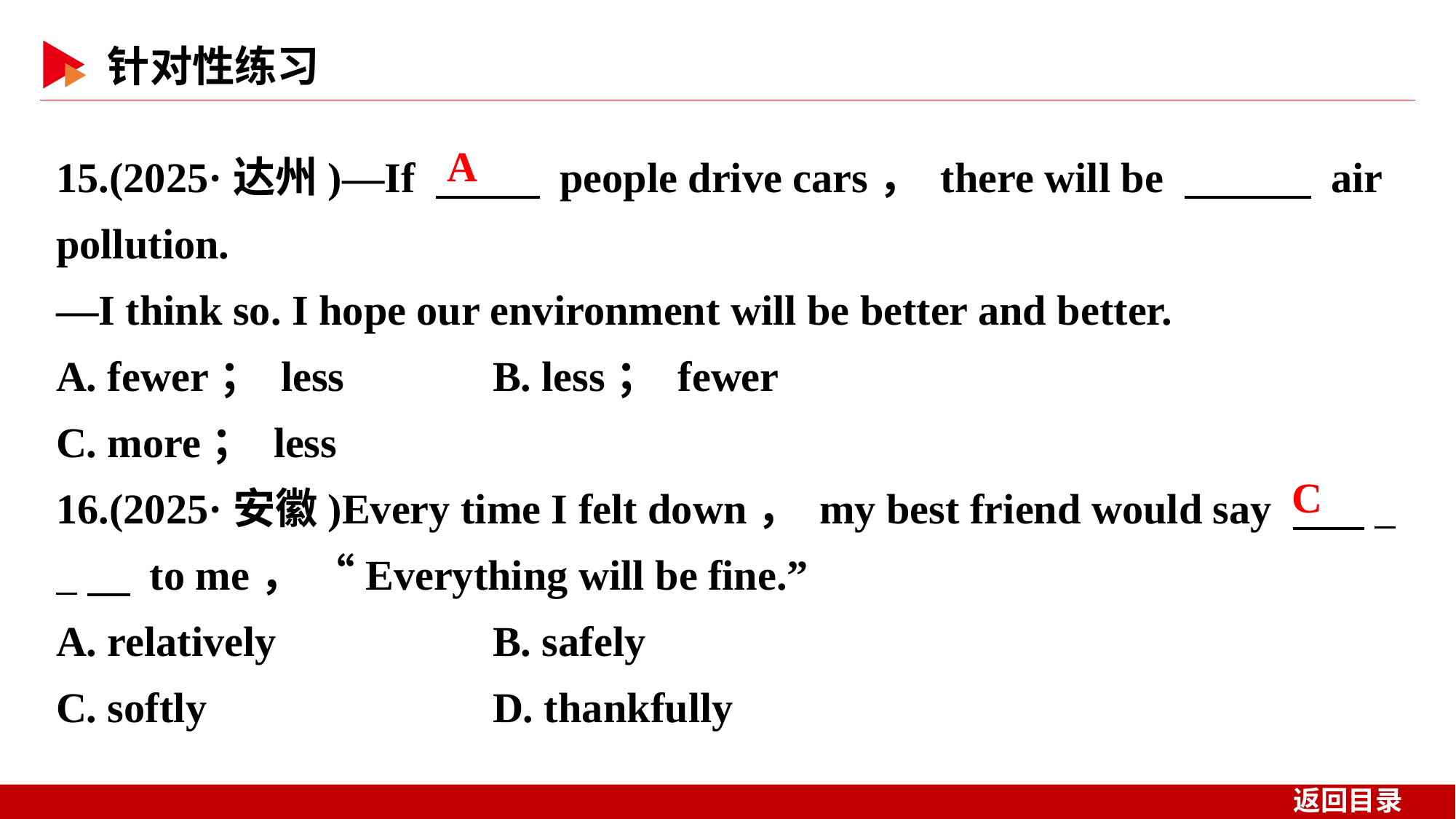

15.(2025·达州)—If 　  　 people drive cars， there will be 　　　 air pollution.
—I think so. I hope our environment will be better and better.
A. fewer； less          	B. less； fewer
C. more； less
16.(2025·安徽)Every time I felt down， my best friend would say 　   _ _　 to me， “Everything will be fine.”
A. relatively                	B. safely
C. softly                		D. thankfully
A
  C